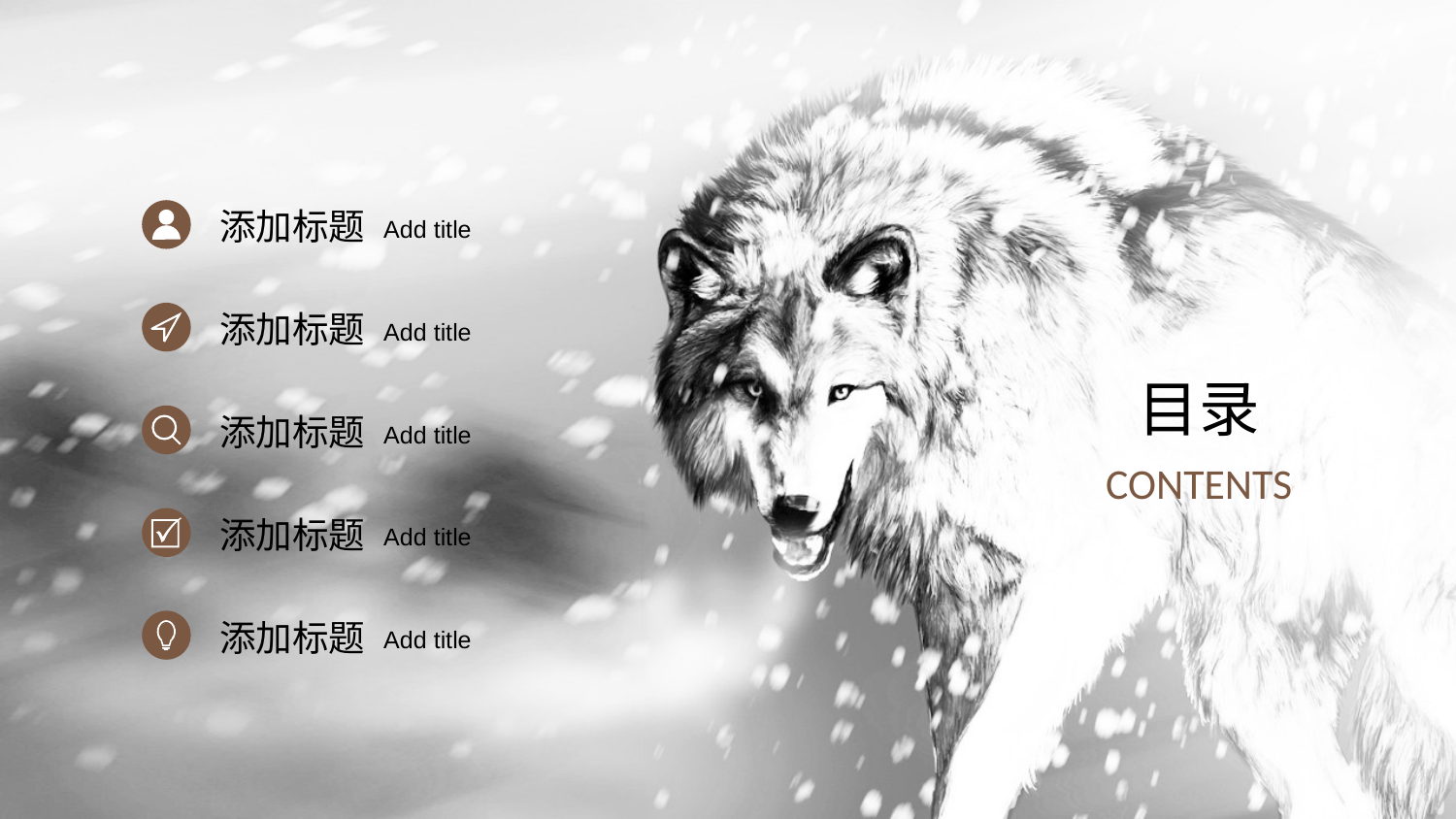

添加标题

Add title

添加标题

Add title

目录
添加标题

Add title

CONTENTS
添加标题

Add title

添加标题

Add title